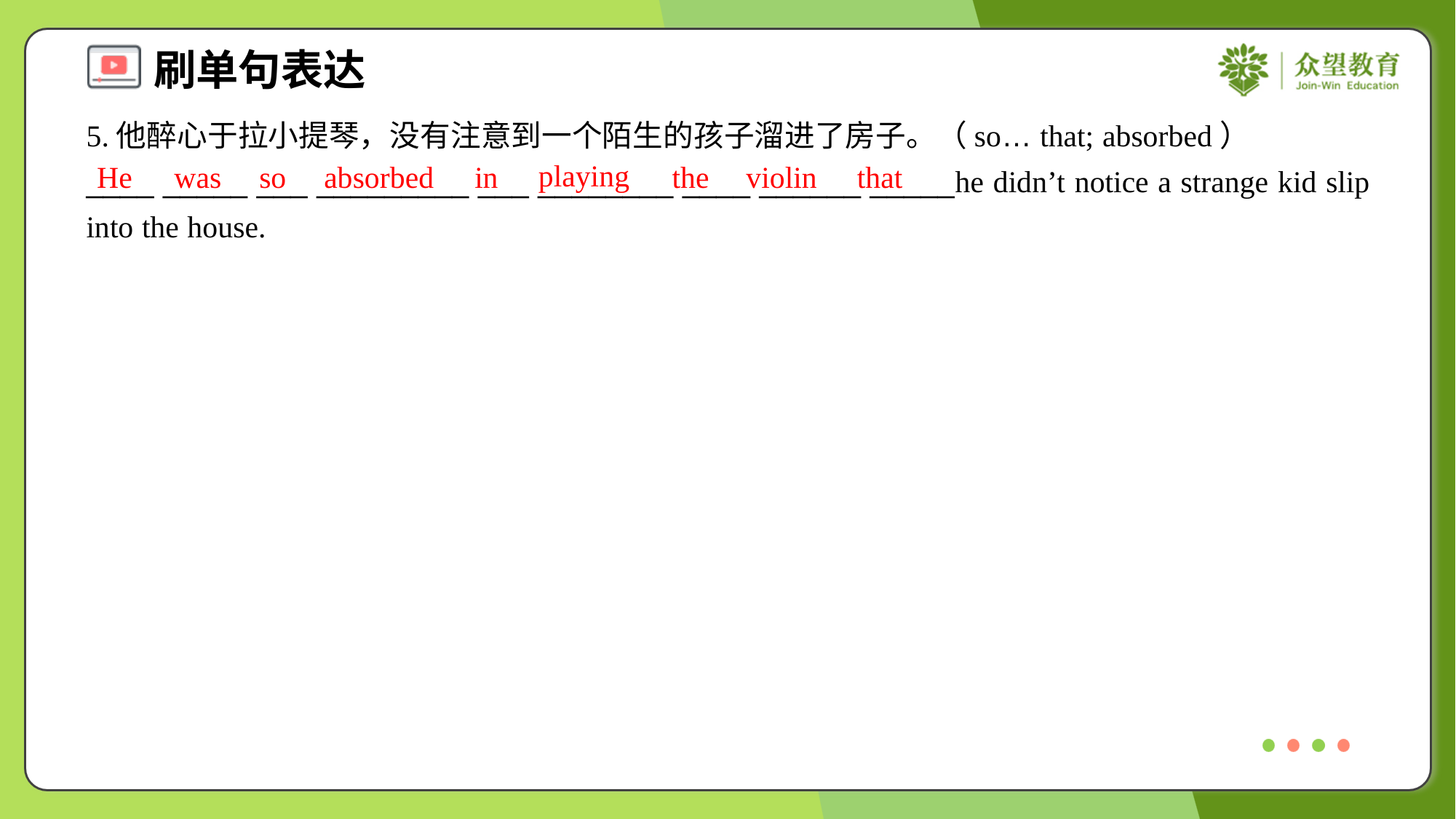

5.他醉心于拉小提琴，没有注意到一个陌生的孩子溜进了房子。（so… that; absorbed）
____ _____ ___ _________ ___ ________ ____ ______ _____he didn’t notice a strange kid slip into the house.
playing
He
was
so
absorbed
in
the
violin
that